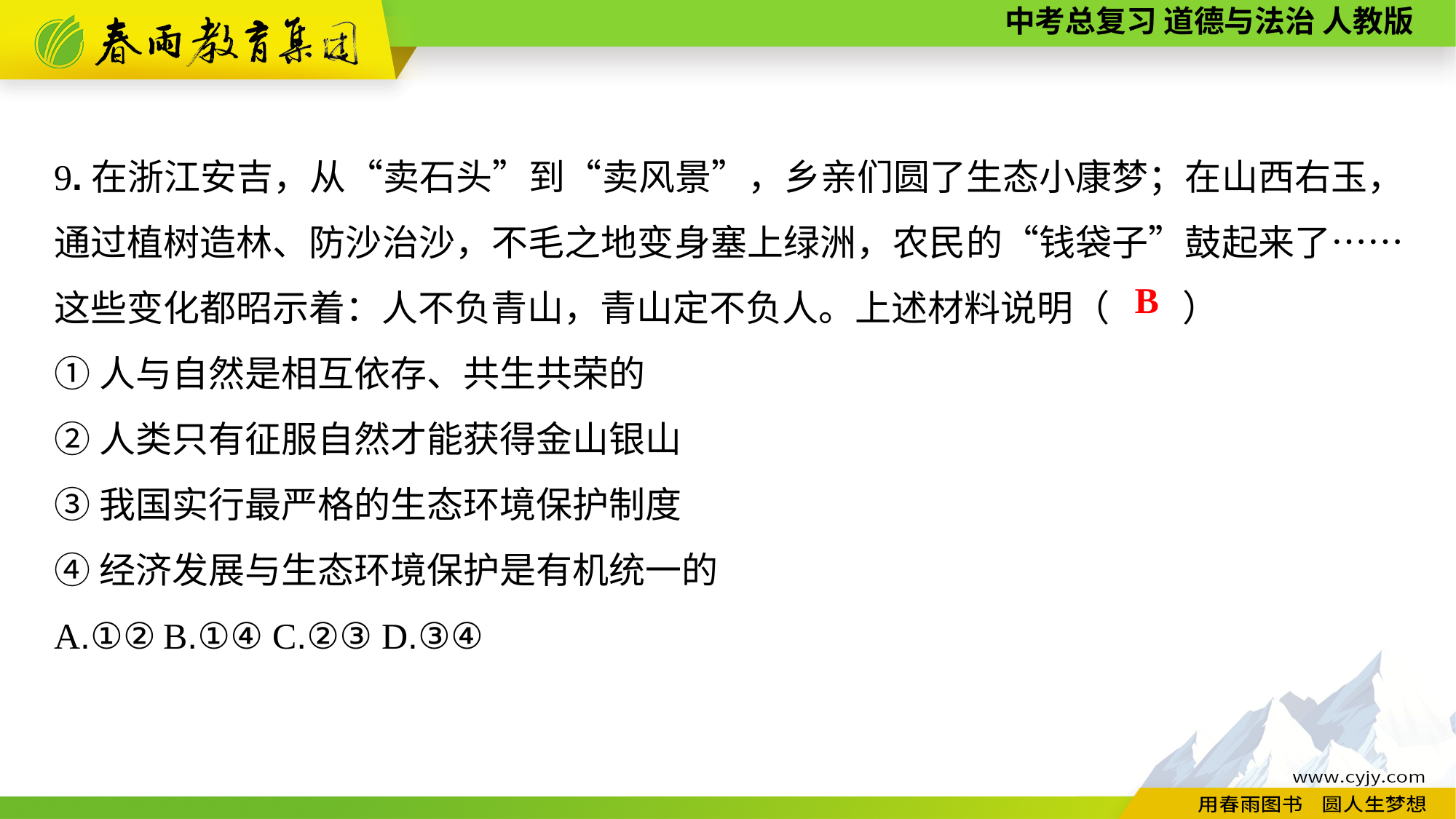

9.在浙江安吉，从“卖石头”到“卖风景”，乡亲们圆了生态小康梦；在山西右玉，通过植树造林、防沙治沙，不毛之地变身塞上绿洲，农民的“钱袋子”鼓起来了……这些变化都昭示着：人不负青山，青山定不负人。上述材料说明（　　）
①人与自然是相互依存、共生共荣的
②人类只有征服自然才能获得金山银山
③我国实行最严格的生态环境保护制度
④经济发展与生态环境保护是有机统一的
A.①②	B.①④	C.②③	D.③④
B